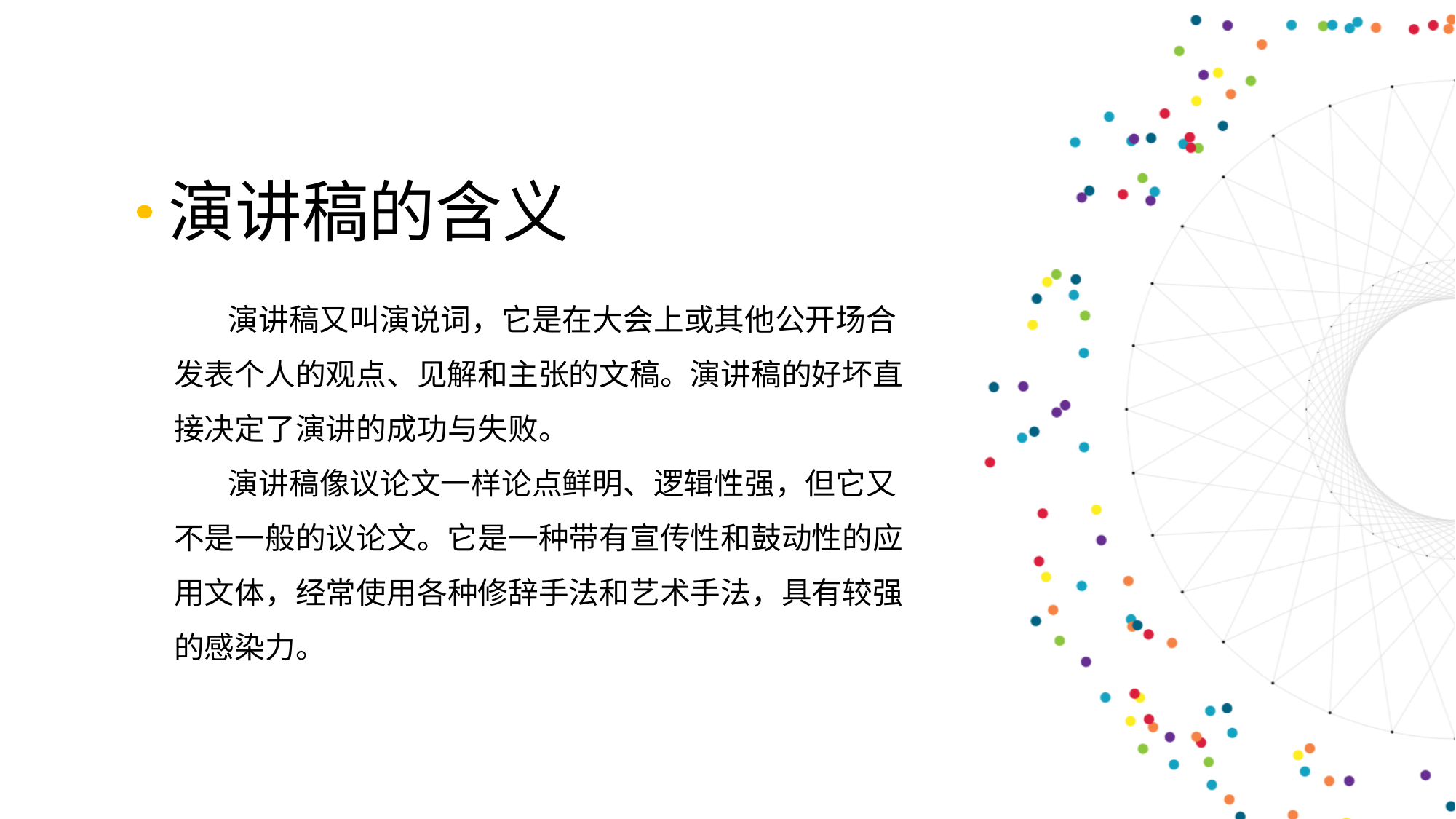

演讲稿的含义

       演讲稿又叫演说词，它是在大会上或其他公开场合发表个人的观点、见解和主张的文稿。演讲稿的好坏直接决定了演讲的成功与失败。
       演讲稿像议论文一样论点鲜明、逻辑性强，但它又不是一般的议论文。它是一种带有宣传性和鼓动性的应用文体，经常使用各种修辞手法和艺术手法，具有较强的感染力。